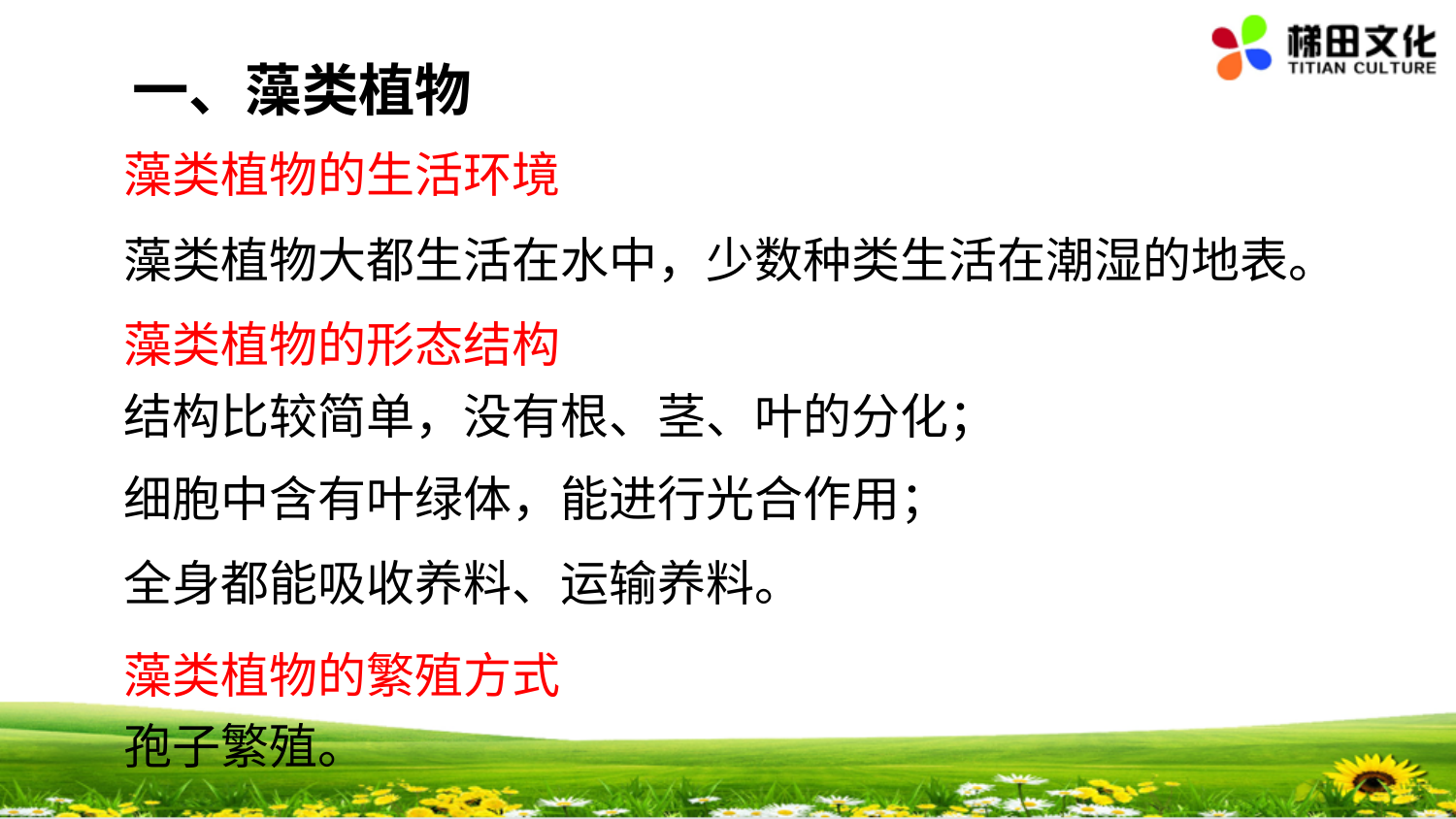

一、藻类植物
藻类植物的生活环境
藻类植物大都生活在水中，少数种类生活在潮湿的地表。
藻类植物的形态结构
结构比较简单，没有根、茎、叶的分化；
细胞中含有叶绿体，能进行光合作用；
全身都能吸收养料、运输养料。
藻类植物的繁殖方式
孢子繁殖。